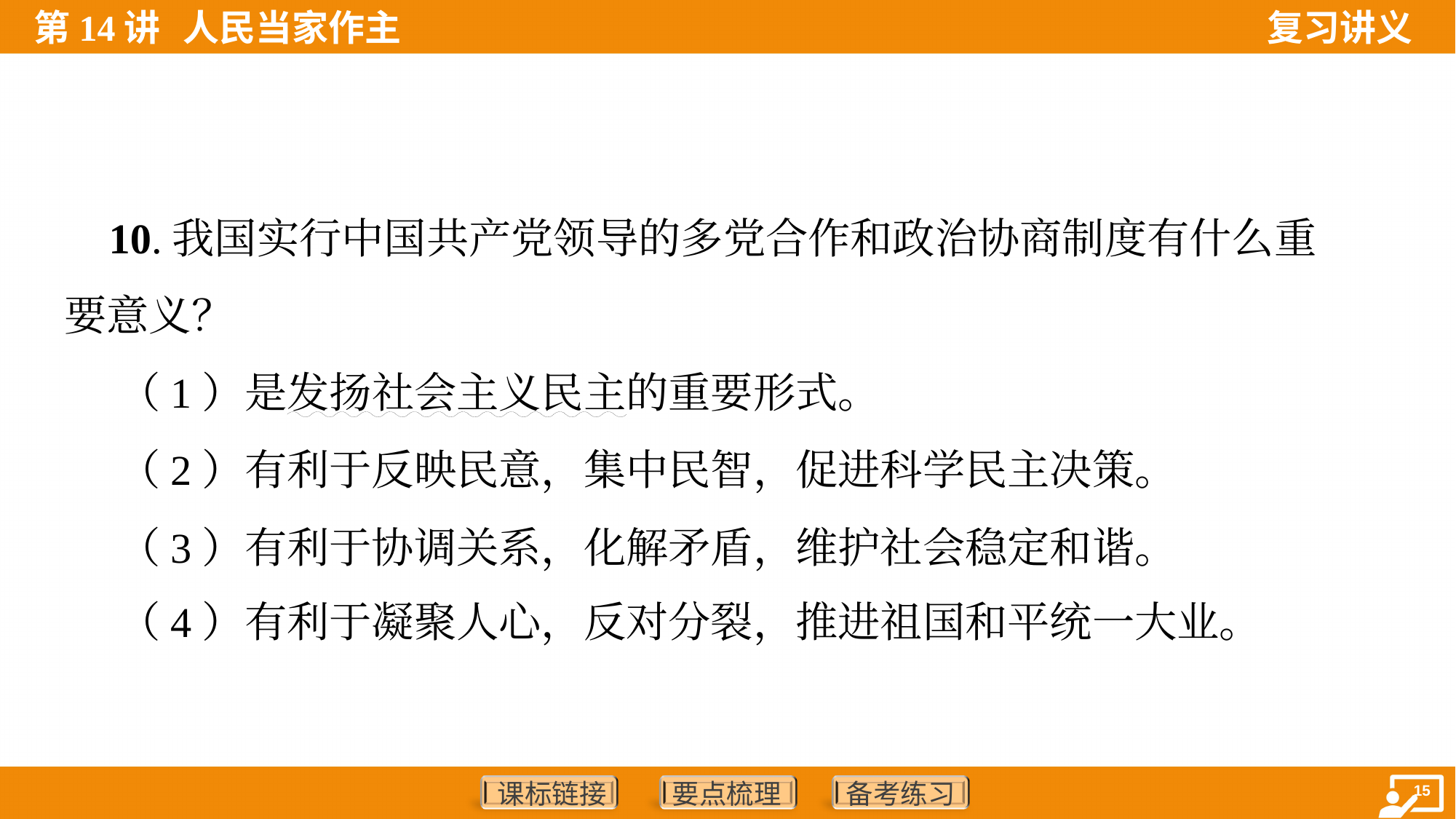

10.我国实行中国共产党领导的多党合作和政治协商制度有什么重
要意义？
    （1）是发扬社会主义民主的重要形式。
    （2）有利于反映民意，集中民智，促进科学民主决策。
    （3）有利于协调关系，化解矛盾，维护社会稳定和谐。
    （4）有利于凝聚人心，反对分裂，推进祖国和平统一大业。